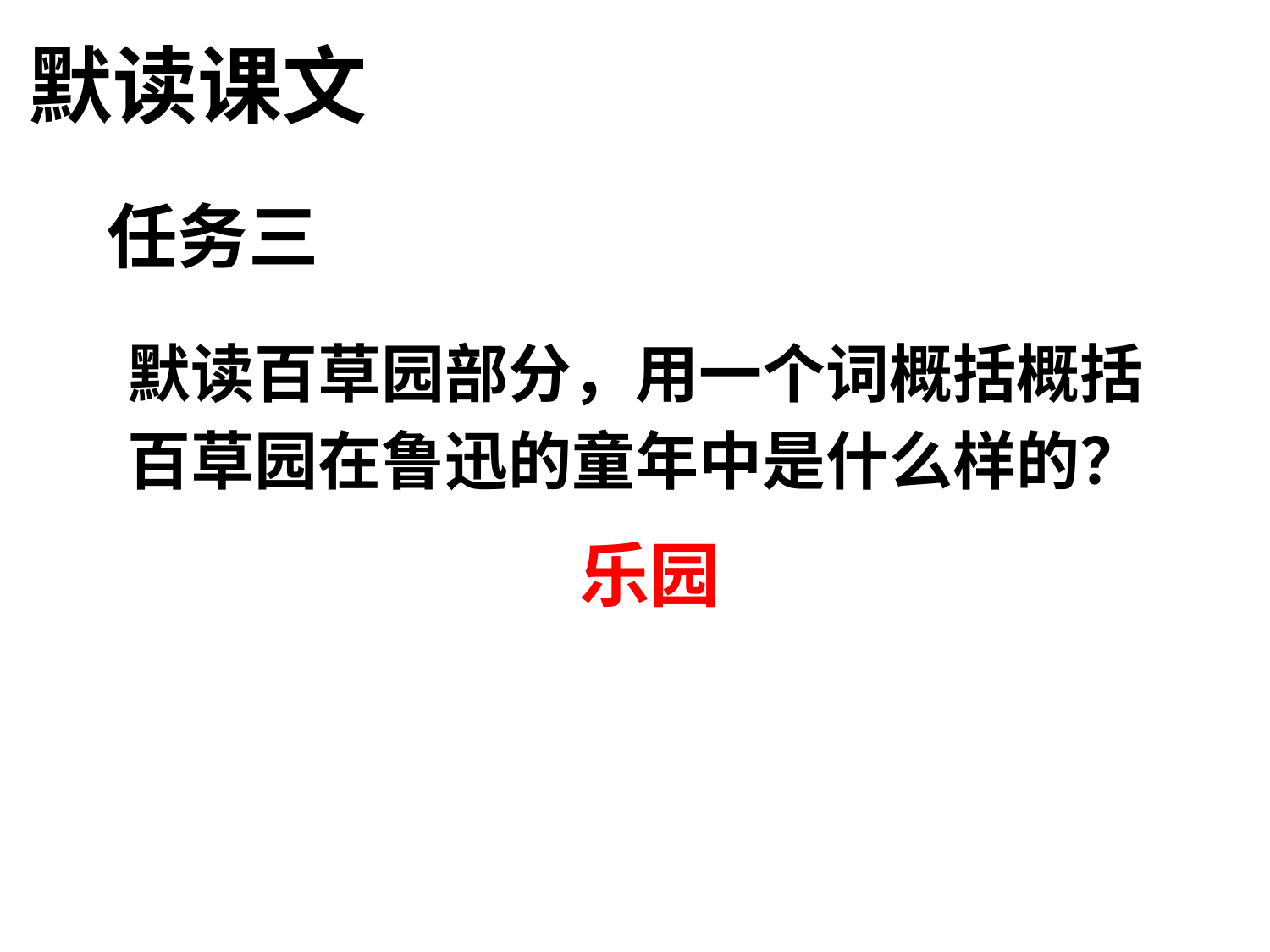

默读课文
任务三
默读百草园部分，用一个词概括概括百草园在鲁迅的童年中是什么样的？
乐园